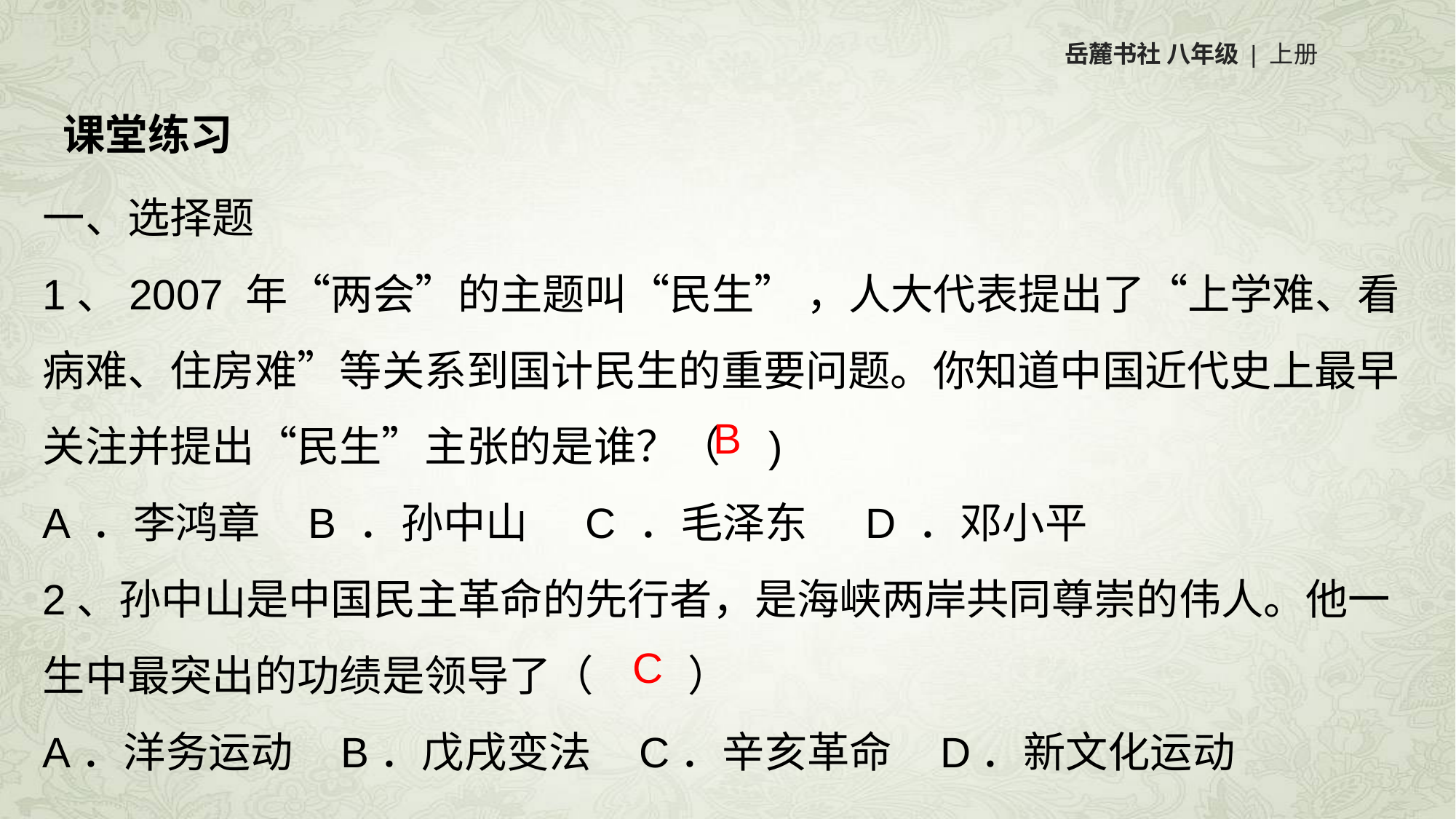

岳麓书社 八年级 | 上册
课堂练习
一、选择题
1、2007 年“两会”的主题叫“民生” ，人大代表提出了“上学难、看病难、住房难”等关系到国计民生的重要问题。你知道中国近代史上最早关注并提出“民生”主张的是谁？（    )
A ．李鸿章    B ．孙中山     C ．毛泽东     D ．邓小平
2、孙中山是中国民主革命的先行者，是海峡两岸共同尊崇的伟人。他一生中最突出的功绩是领导了（ 　　）
A．洋务运动    B．戊戌变法    C．辛亥革命    D．新文化运动
B
C